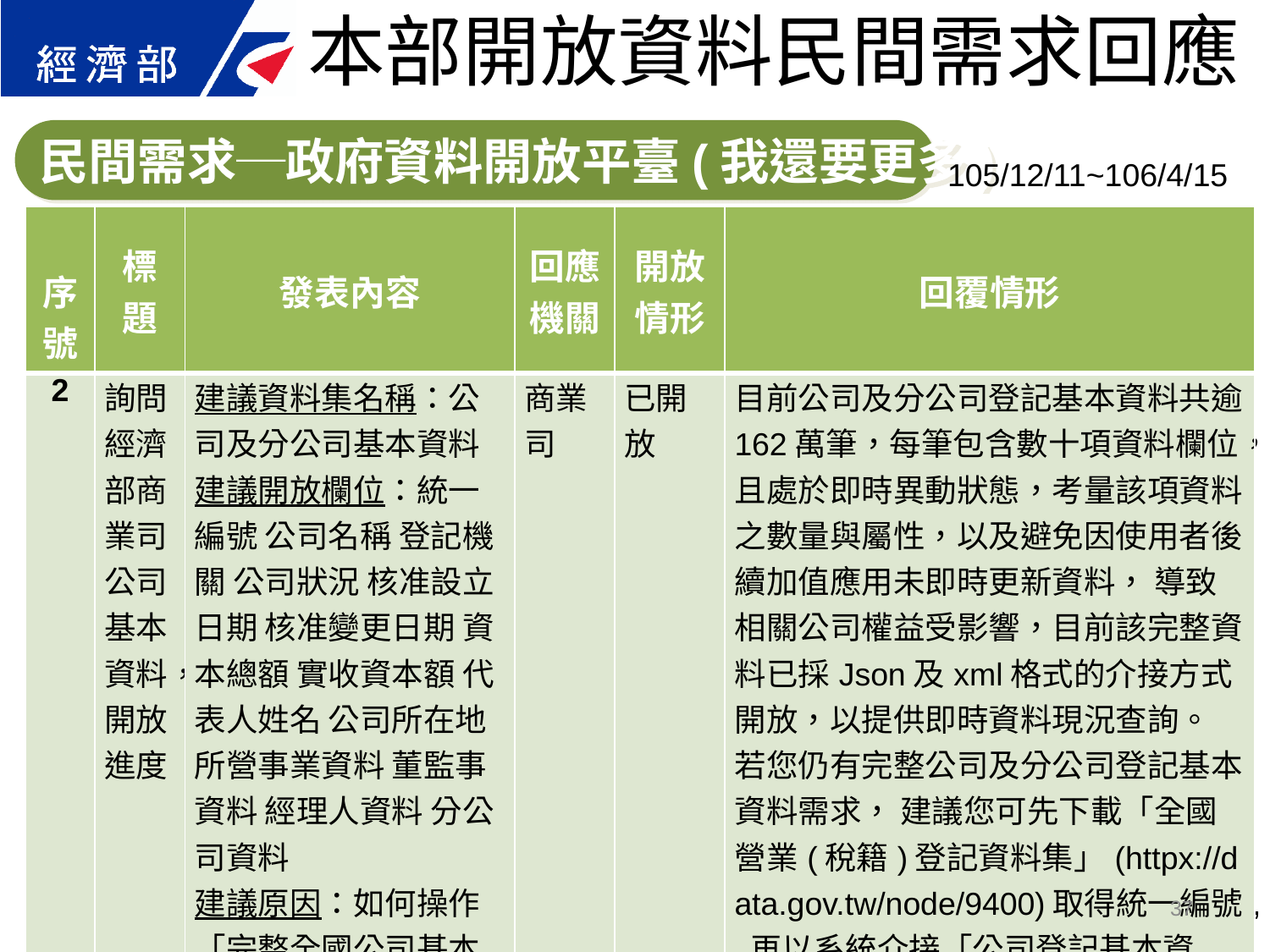

本部開放資料民間需求回應
民間需求─政府資料開放平臺(我還要更多)
105/12/11~106/4/15
| 序號 | 標題 | 發表內容 | 回應 機關 | 開放 情形 | 回覆情形 |
| --- | --- | --- | --- | --- | --- |
| 2 | 詢問經濟部商業司公司基本資料，開放進度 | 建議資料集名稱：公司及分公司基本資料 建議開放欄位：統一編號 公司名稱 登記機關 公司狀況 核准設立日期 核准變更日期 資本總額 實收資本額 代表人姓名 公司所在地 所營事業資料 董監事資料 經理人資料 分公司資料 建議原因：如何操作 「完整全國公司基本資料」含統編、地址、代表人等 | 商業司 | 已開放 | 目前公司及分公司登記基本資料共逾162萬筆，每筆包含數十項資料欄位，且處於即時異動狀態，考量該項資料之數量與屬性，以及避免因使用者後續加值應用未即時更新資料， 導致相關公司權益受影響，目前該完整資料已採Json及xml格式的介接方式開放，以提供即時資料現況查詢。 若您仍有完整公司及分公司登記基本資料需求， 建議您可先下載「全國營業(稅籍)登記資料集」(httpx://data.gov.tw/node/9400)取得統一編號, 再以系統介接「公司登記基本資料-應用一」及「公司登記基本資料-應用三」等開放API，來取得完整的公司及分公司登記資料 |
37